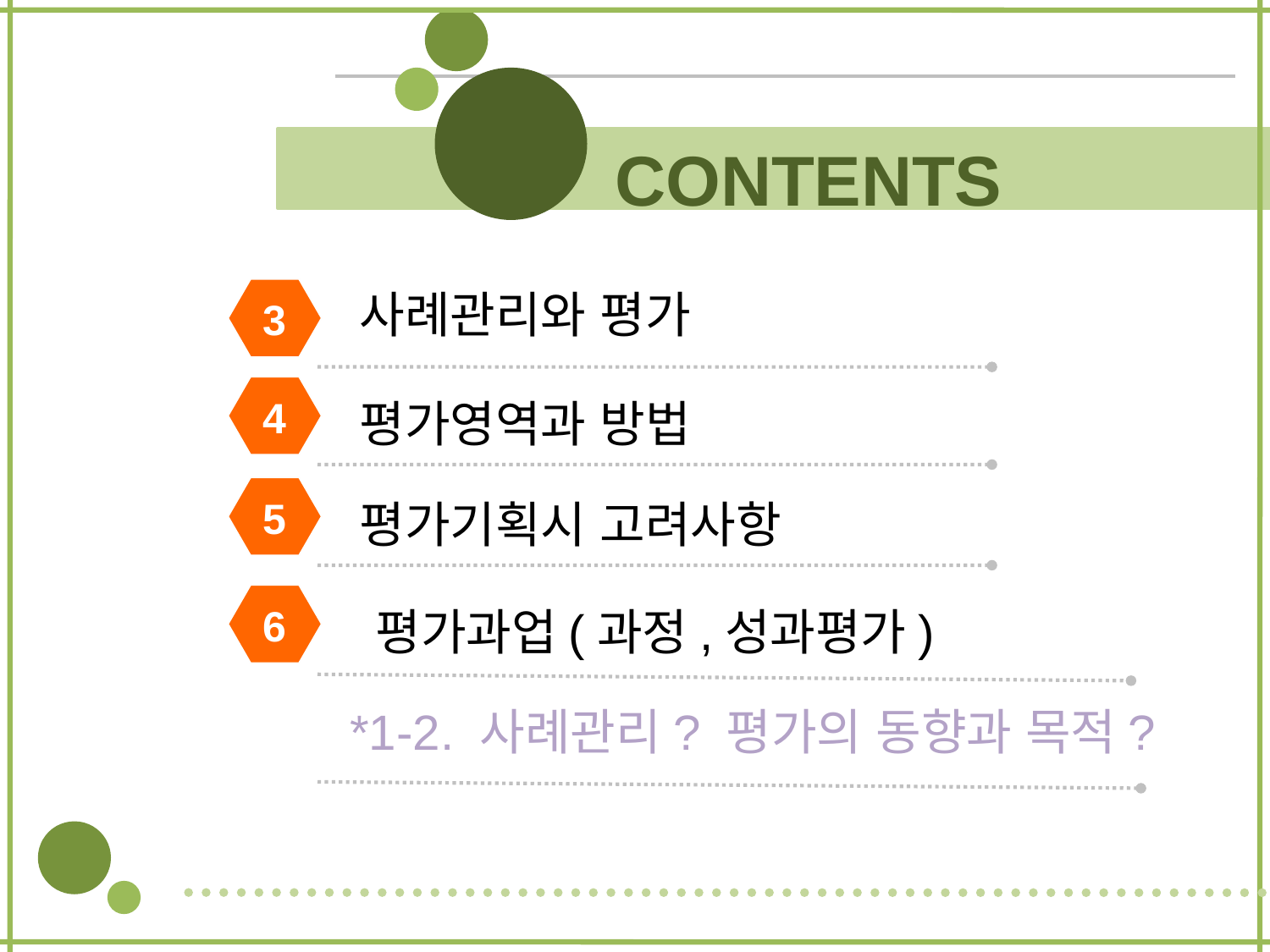

CONTENTS
사례관리와 평가

3

4
평가영역과 방법

5
평가기획시 고려사항

6
 평가과업(과정,성과평가)

*1-2. 사례관리? 평가의 동향과 목적?
7